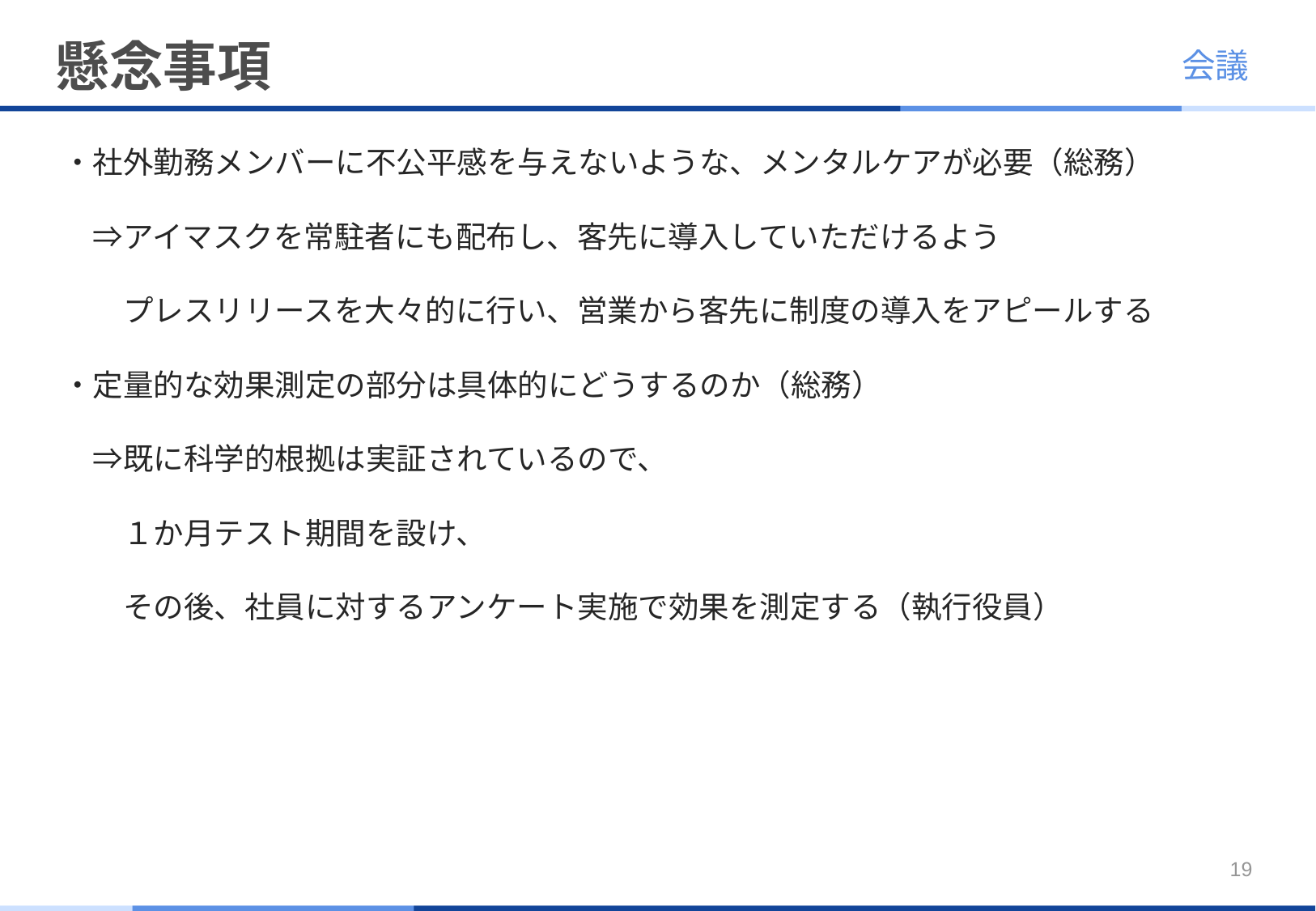

# 懸念事項
会議
・社外勤務メンバーに不公平感を与えないような、メンタルケアが必要（総務）
　⇒アイマスクを常駐者にも配布し、客先に導入していただけるよう
　　プレスリリースを大々的に行い、営業から客先に制度の導入をアピールする
・定量的な効果測定の部分は具体的にどうするのか（総務）
　⇒既に科学的根拠は実証されているので、
　　１か月テスト期間を設け、
　　その後、社員に対するアンケート実施で効果を測定する（執行役員）
19